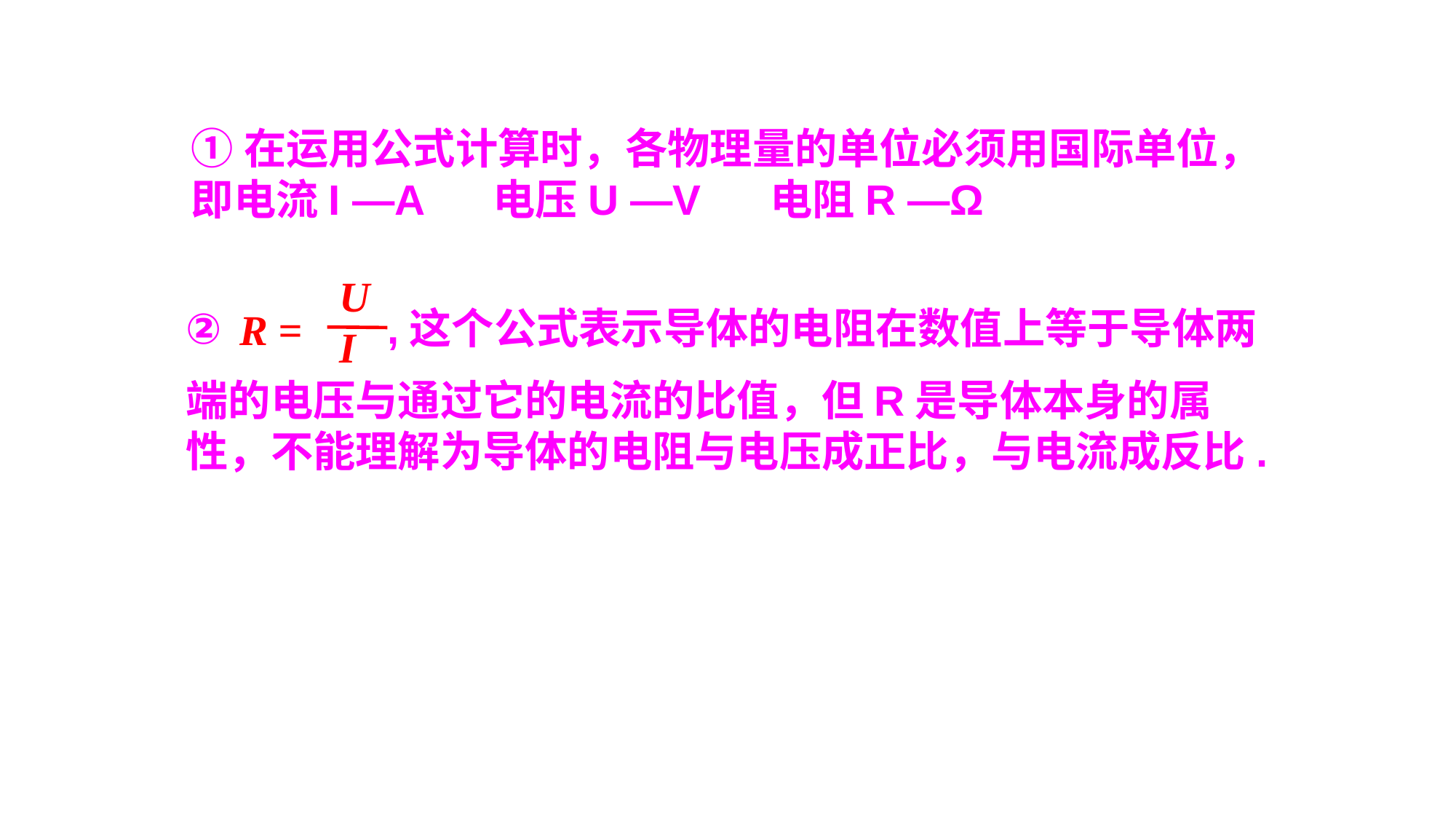

①在运用公式计算时，各物理量的单位必须用国际单位，即电流I —A     电压U —V     电阻R —Ω
U
I
R =

②              ,这个公式表示导体的电阻在数值上等于导体两
端的电压与通过它的电流的比值，但R是导体本身的属性，不能理解为导体的电阻与电压成正比，与电流成反比.